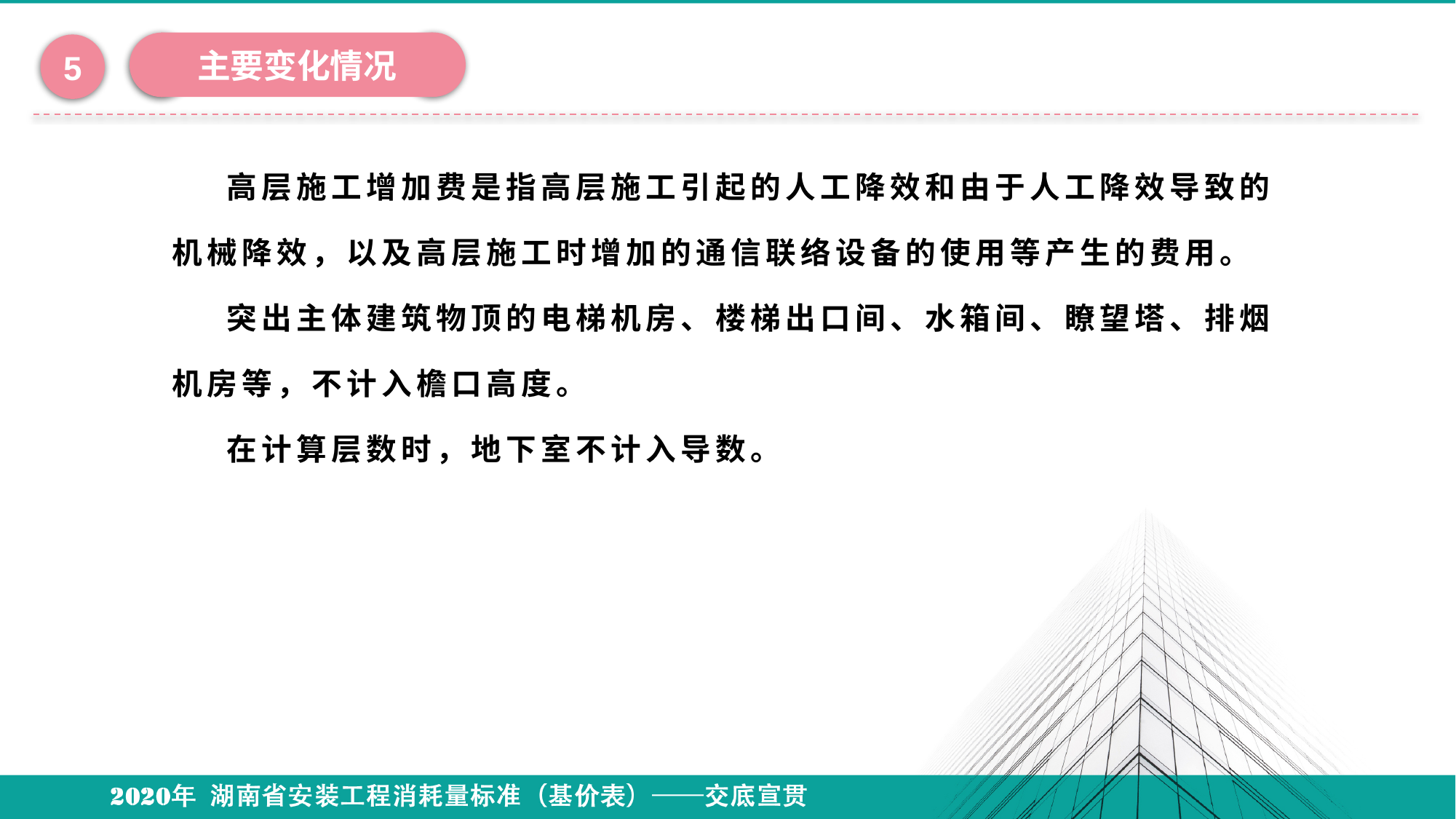

主要变化情况

5
高层施工增加费是指高层施工引起的人工降效和由于人工降效导致的机械降效，以及高层施工时增加的通信联络设备的使用等产生的费用。
突出主体建筑物顶的电梯机房、楼梯出口间、水箱间、瞭望塔、排烟机房等，不计入檐口高度。
在计算层数时，地下室不计入导数。